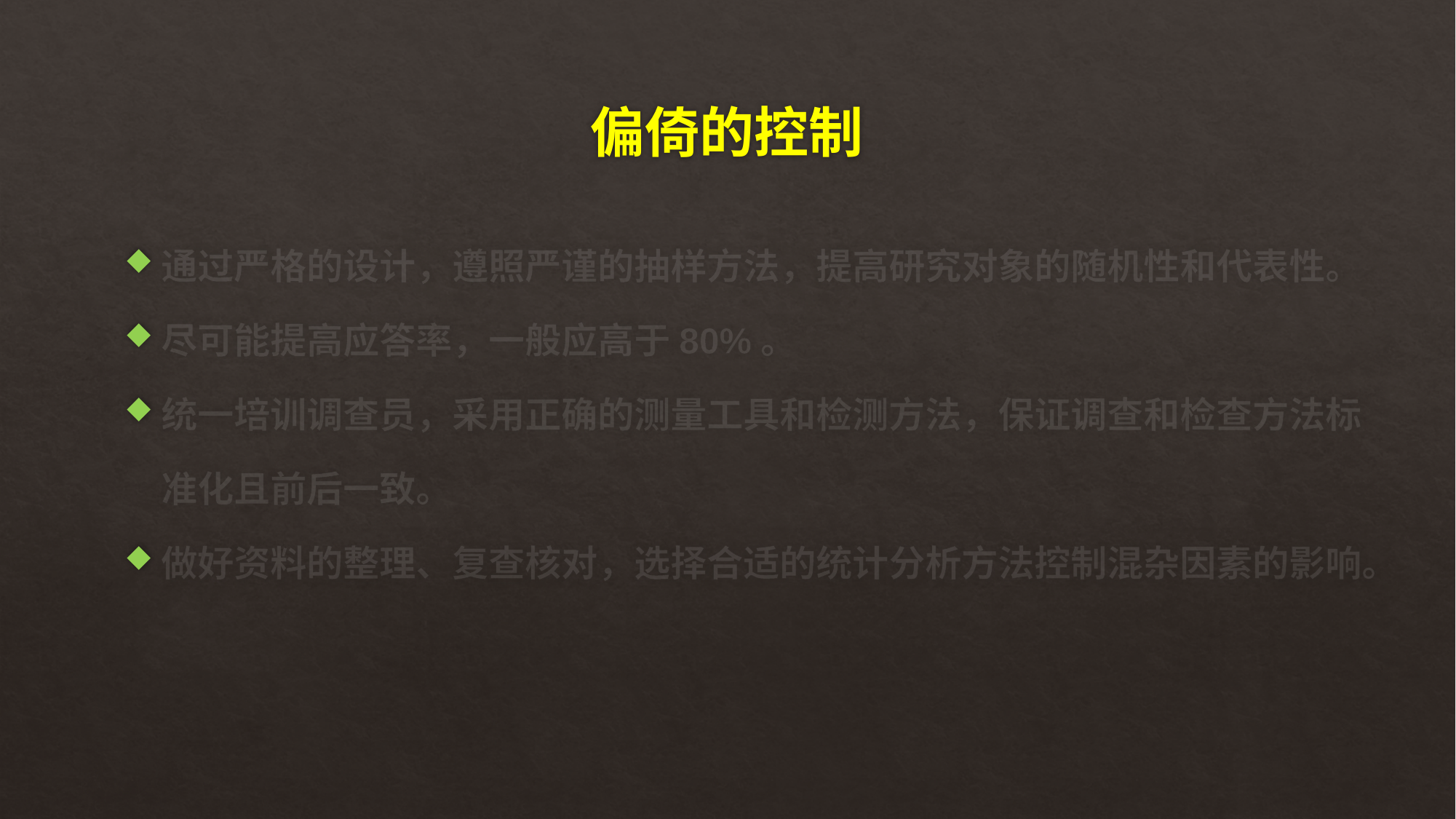

# 偏倚的控制
通过严格的设计，遵照严谨的抽样方法，提高研究对象的随机性和代表性。
尽可能提高应答率，一般应高于80%。
统一培训调查员，采用正确的测量工具和检测方法，保证调查和检查方法标准化且前后一致。
做好资料的整理、复查核对，选择合适的统计分析方法控制混杂因素的影响。